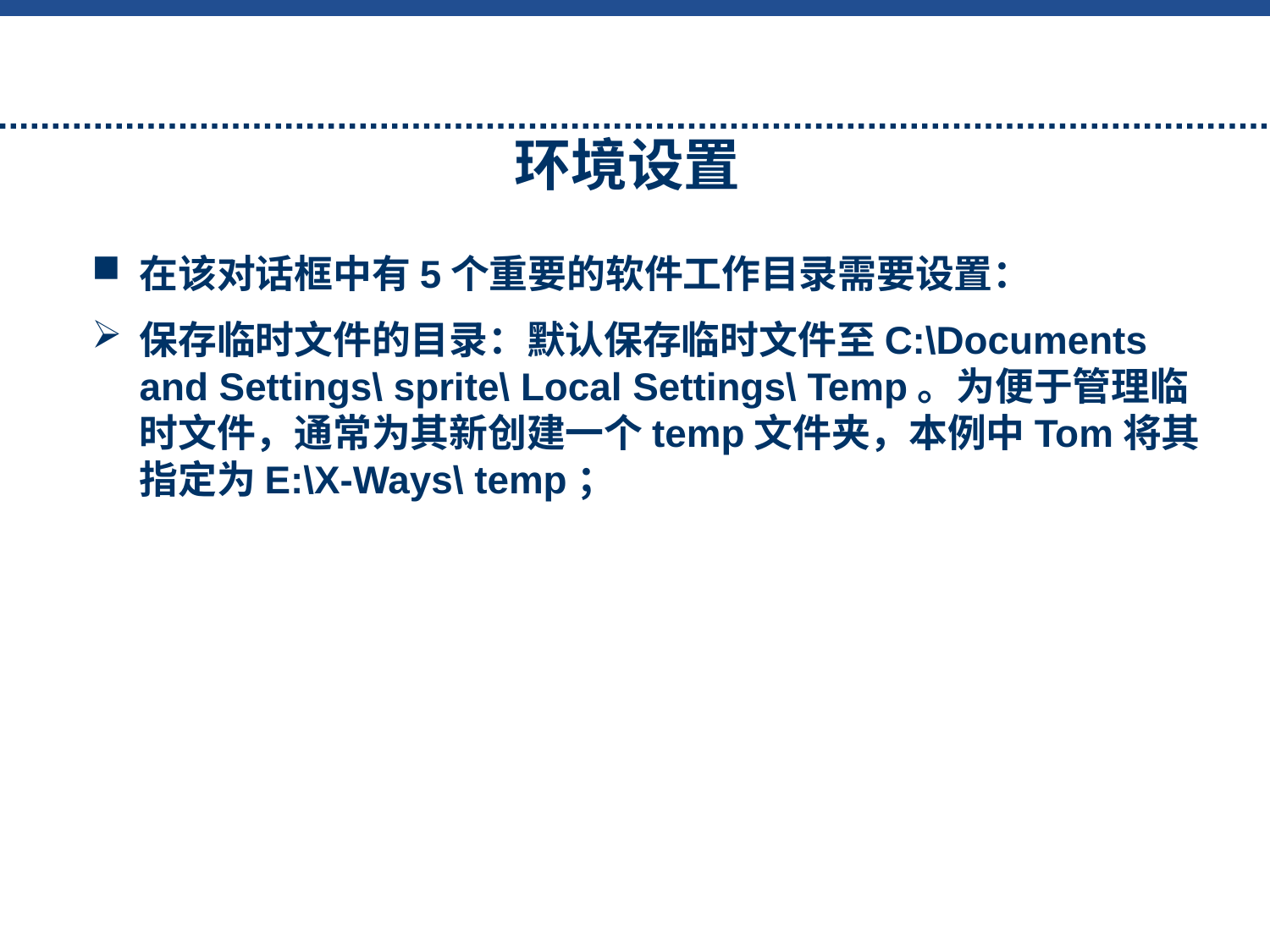

# 环境设置
在该对话框中有5个重要的软件工作目录需要设置：
保存临时文件的目录：默认保存临时文件至C:\Documents and Settings\ sprite\ Local Settings\ Temp。为便于管理临时文件，通常为其新创建一个temp文件夹，本例中Tom将其指定为E:\X-Ways\ temp；